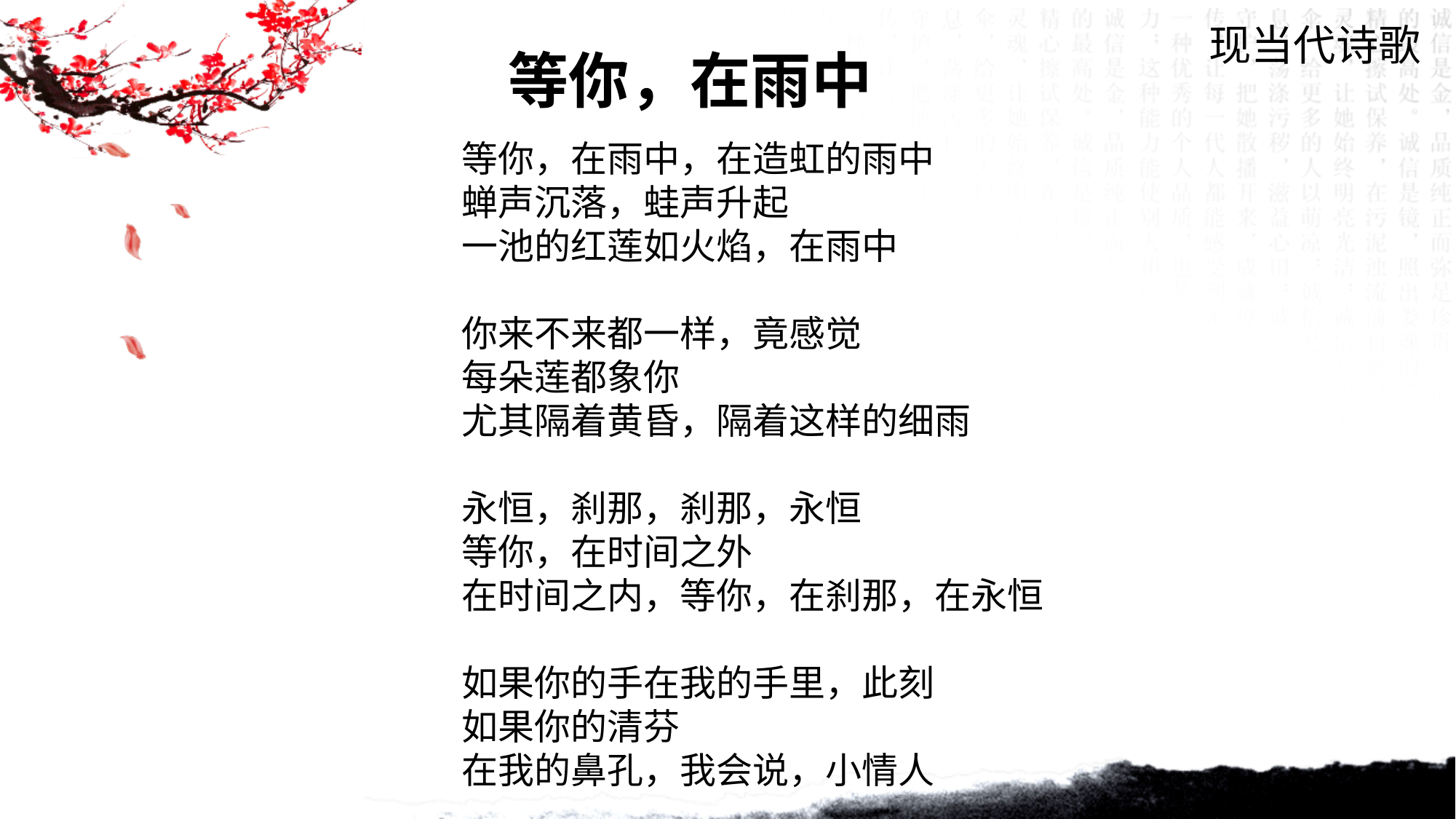

现当代诗歌
等你，在雨中
等你，在雨中，在造虹的雨中
蝉声沉落，蛙声升起
一池的红莲如火焰，在雨中

你来不来都一样，竟感觉
每朵莲都象你
尤其隔着黄昏，隔着这样的细雨

永恒，刹那，刹那，永恒
等你，在时间之外
在时间之内，等你，在刹那，在永恒

如果你的手在我的手里，此刻
如果你的清芬
在我的鼻孔，我会说，小情人